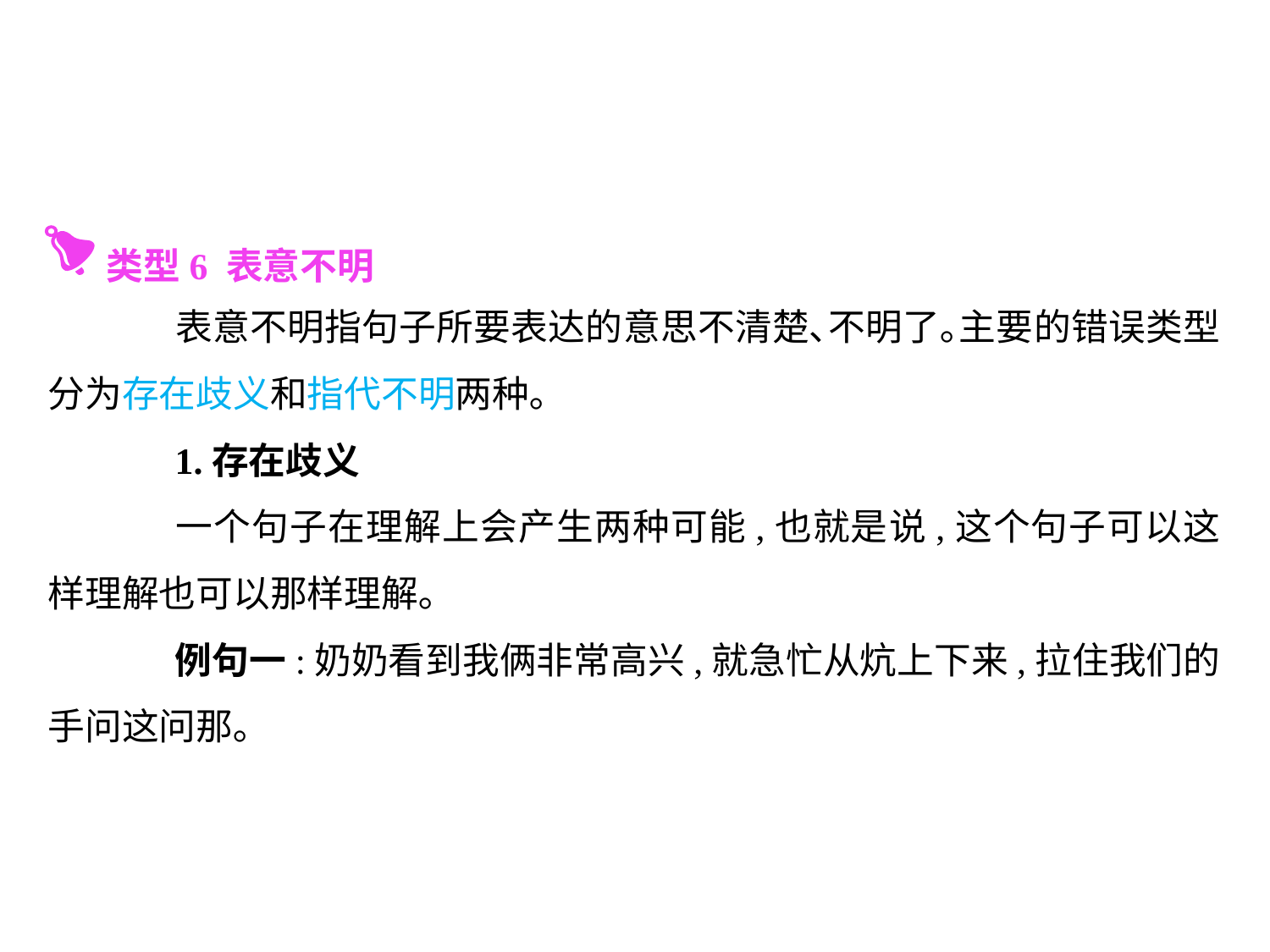

类型6 表意不明

	表意不明指句子所要表达的意思不清楚､不明了｡主要的错误类型分为存在歧义和指代不明两种｡
	1.存在歧义
	一个句子在理解上会产生两种可能,也就是说,这个句子可以这样理解也可以那样理解｡
	例句一:奶奶看到我俩非常高兴,就急忙从炕上下来,拉住我们的手问这问那｡